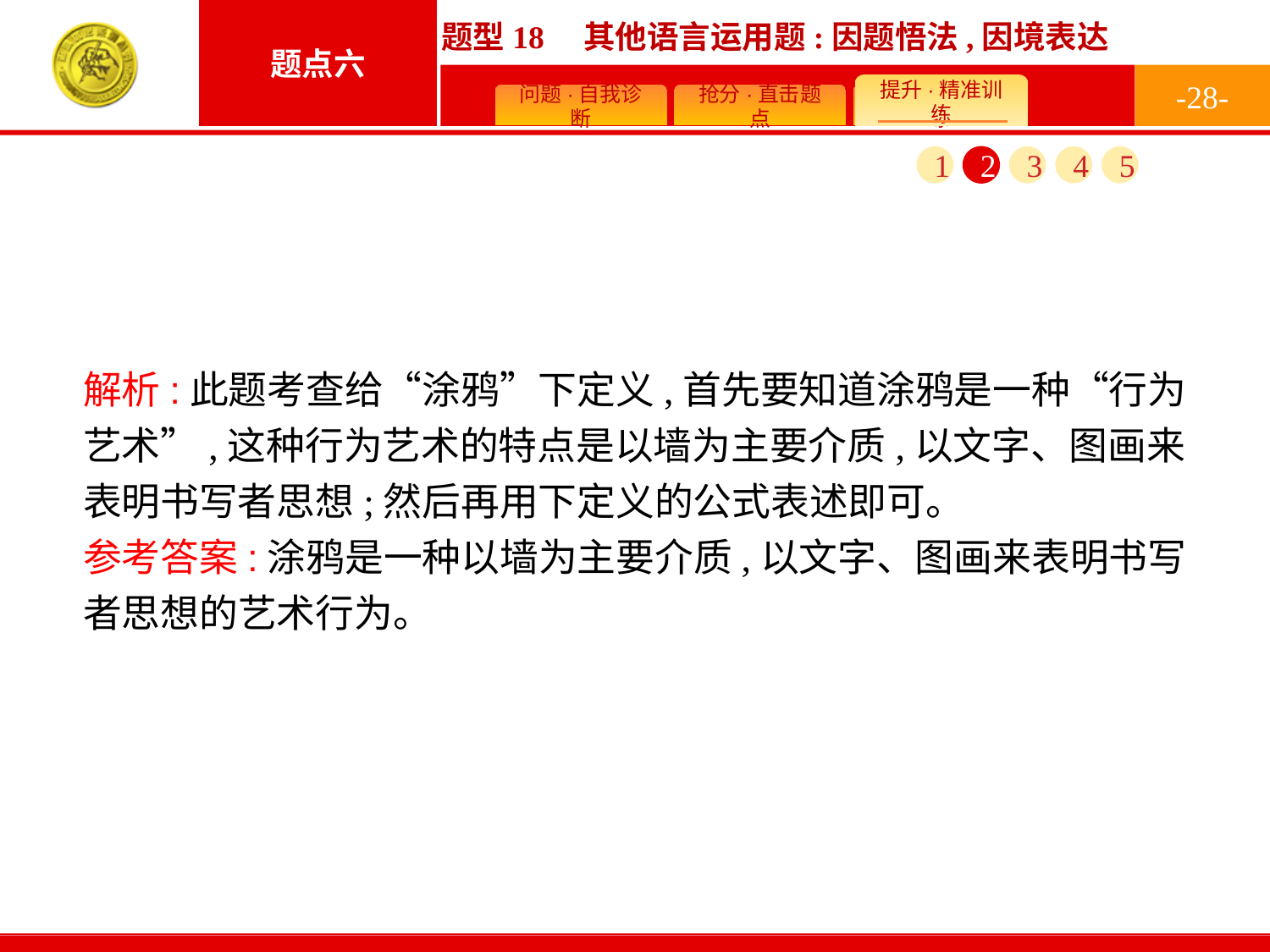

-28-
1
2
3
4
5
解析:此题考查给“涂鸦”下定义,首先要知道涂鸦是一种“行为艺术”,这种行为艺术的特点是以墙为主要介质,以文字、图画来表明书写者思想;然后再用下定义的公式表述即可。
参考答案:涂鸦是一种以墙为主要介质,以文字、图画来表明书写者思想的艺术行为。